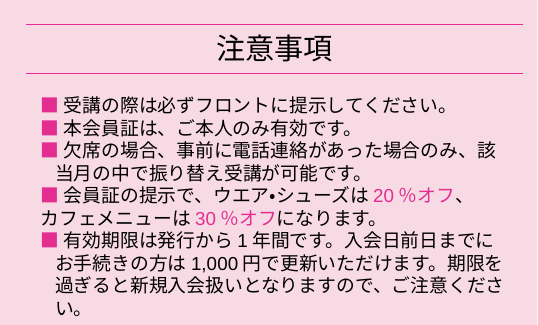

注意事項
■受講の際は必ずフロントに提示してください。
■本会員証は、ご本人のみ有効です。
■欠席の場合、事前に電話連絡があった場合のみ、該当月の中で振り替え受講が可能です。
■会員証の提示で、ウエア・シューズは20％オフ、
カフェメニューは30％オフになります。
■有効期限は発行から1年間です。入会日前日までにお手続きの方は1,000円で更新いただけます。期限を過ぎると新規入会扱いとなりますので、ご注意ください。